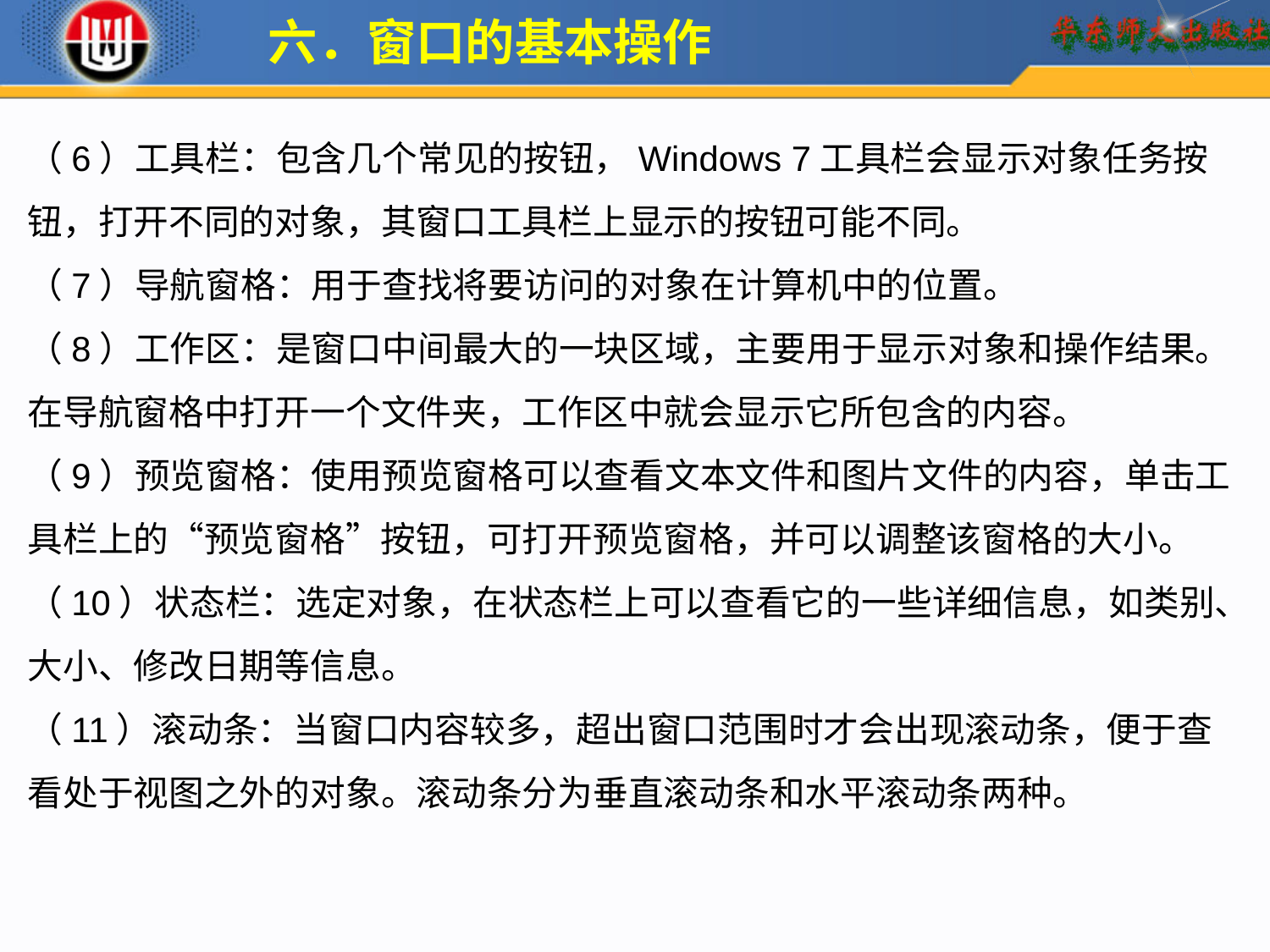

六．窗口的基本操作
（6）工具栏：包含几个常见的按钮，Windows 7工具栏会显示对象任务按钮，打开不同的对象，其窗口工具栏上显示的按钮可能不同。
（7）导航窗格：用于查找将要访问的对象在计算机中的位置。
（8）工作区：是窗口中间最大的一块区域，主要用于显示对象和操作结果。在导航窗格中打开一个文件夹，工作区中就会显示它所包含的内容。
（9）预览窗格：使用预览窗格可以查看文本文件和图片文件的内容，单击工具栏上的“预览窗格”按钮，可打开预览窗格，并可以调整该窗格的大小。
（10）状态栏：选定对象，在状态栏上可以查看它的一些详细信息，如类别、大小、修改日期等信息。
（11）滚动条：当窗口内容较多，超出窗口范围时才会出现滚动条，便于查看处于视图之外的对象。滚动条分为垂直滚动条和水平滚动条两种。